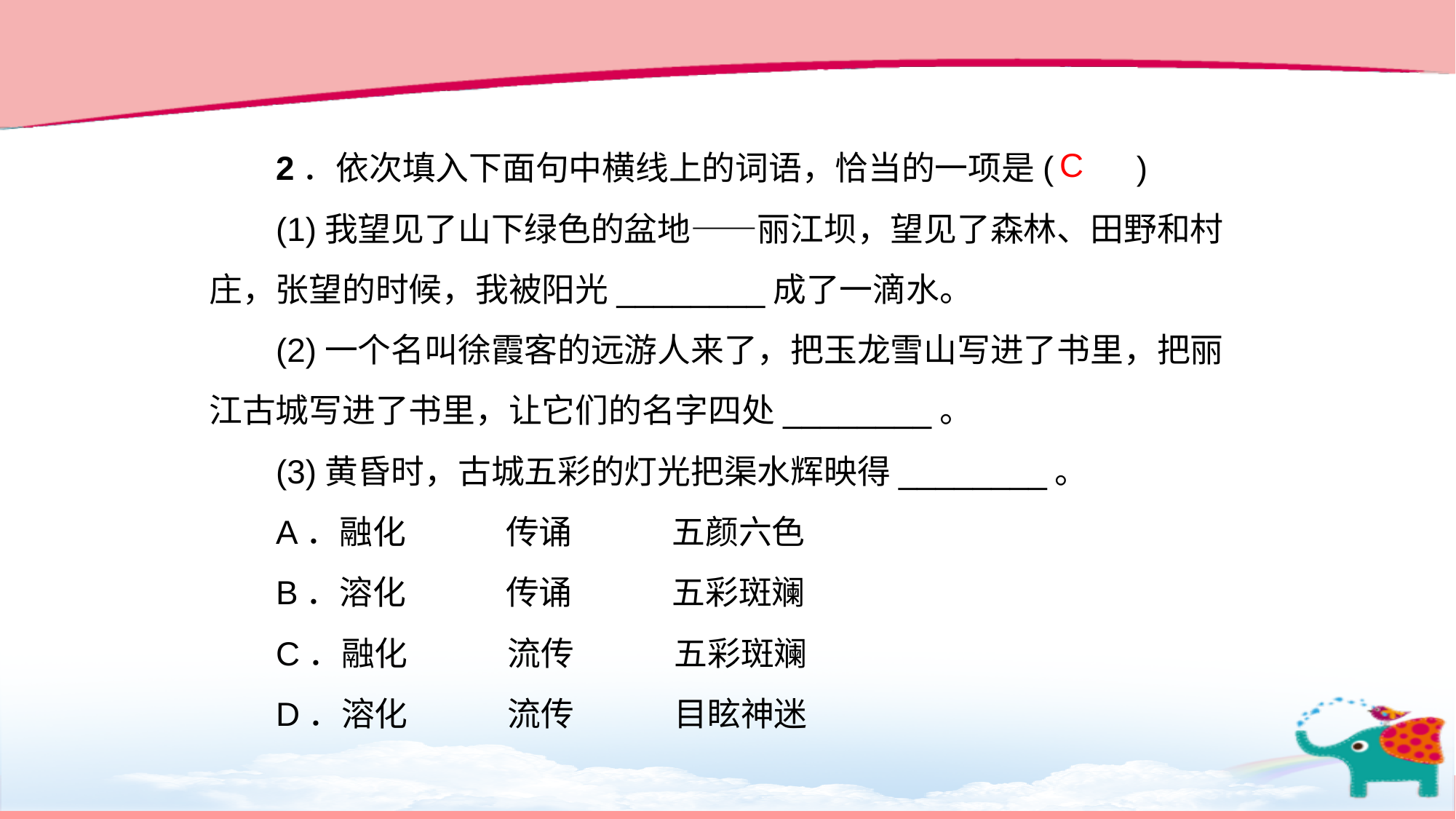

2．依次填入下面句中横线上的词语，恰当的一项是(　　)
(1)我望见了山下绿色的盆地——丽江坝，望见了森林、田野和村庄，张望的时候，我被阳光________成了一滴水。
(2)一个名叫徐霞客的远游人来了，把玉龙雪山写进了书里，把丽江古城写进了书里，让它们的名字四处________。
(3)黄昏时，古城五彩的灯光把渠水辉映得________。
A．融化　　　传诵　　　五颜六色
B．溶化　　　传诵　　　五彩斑斓
C．融化　　　流传　　　五彩斑斓
D．溶化　　　流传　　　目眩神迷
C